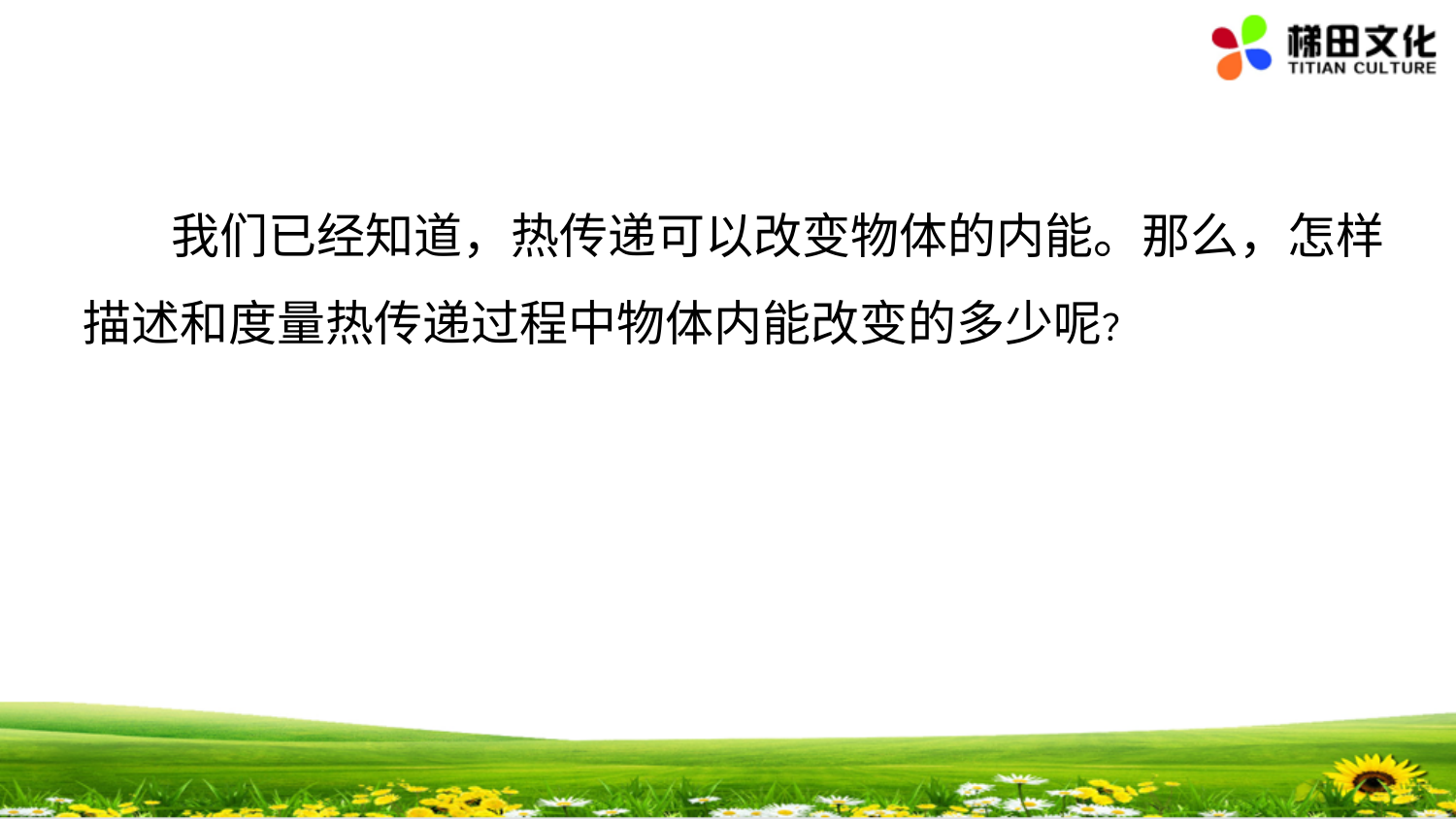

我们已经知道，热传递可以改变物体的内能。那么，怎样描述和度量热传递过程中物体内能改变的多少呢？